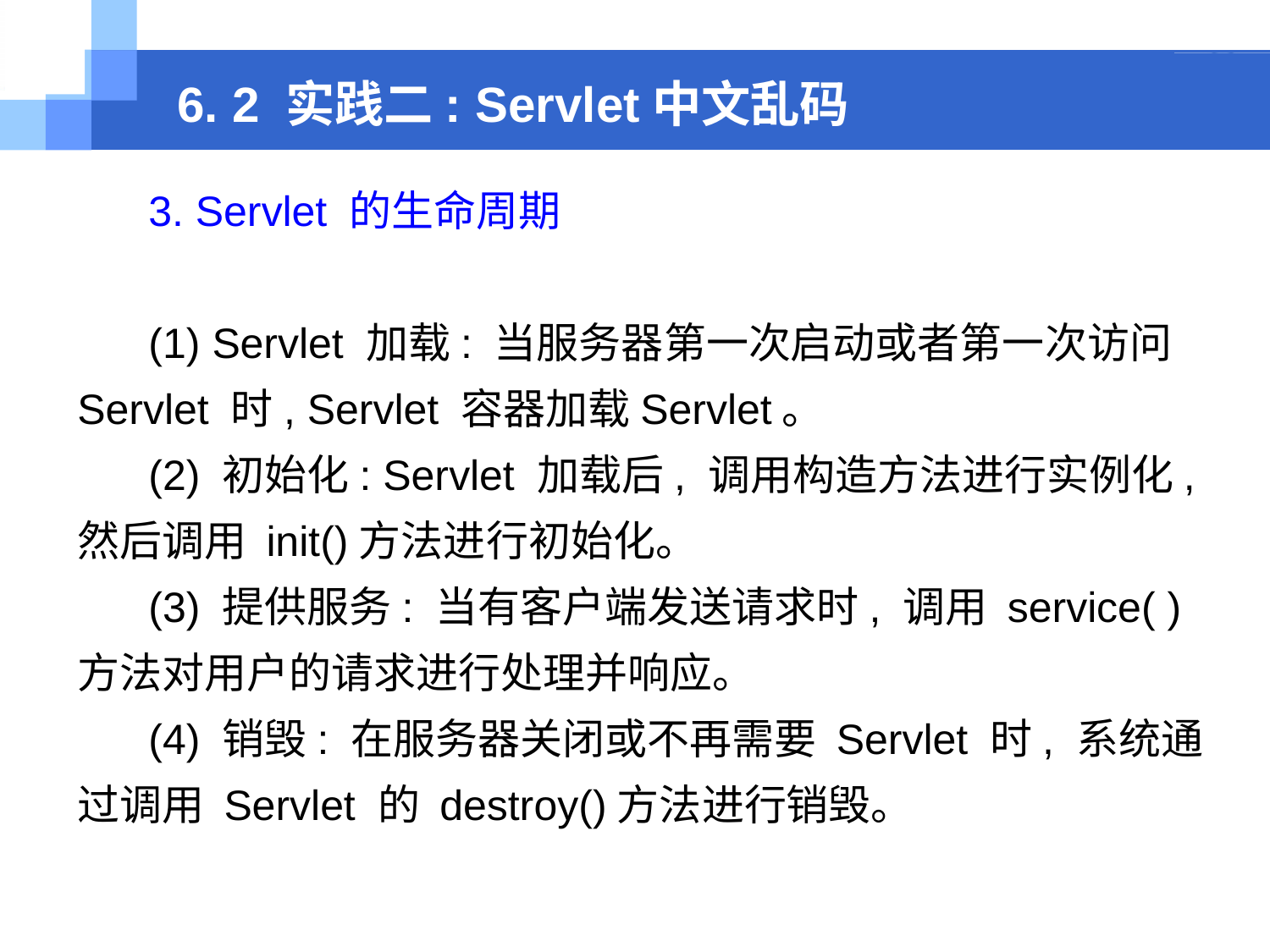

6. 2 实践二: Servlet中文乱码
      3. Servlet 的生命周期

      (1) Servlet 加载: 当服务器第一次启动或者第一次访问 Servlet 时, Servlet 容器加载Servlet。
      (2) 初始化: Servlet 加载后, 调用构造方法进行实例化, 然后调用 init()方法进行初始化。
      (3) 提供服务: 当有客户端发送请求时, 调用 service( ) 方法对用户的请求进行处理并响应。
      (4) 销毁: 在服务器关闭或不再需要 Servlet 时, 系统通过调用 Servlet 的 destroy()方法进行销毁。